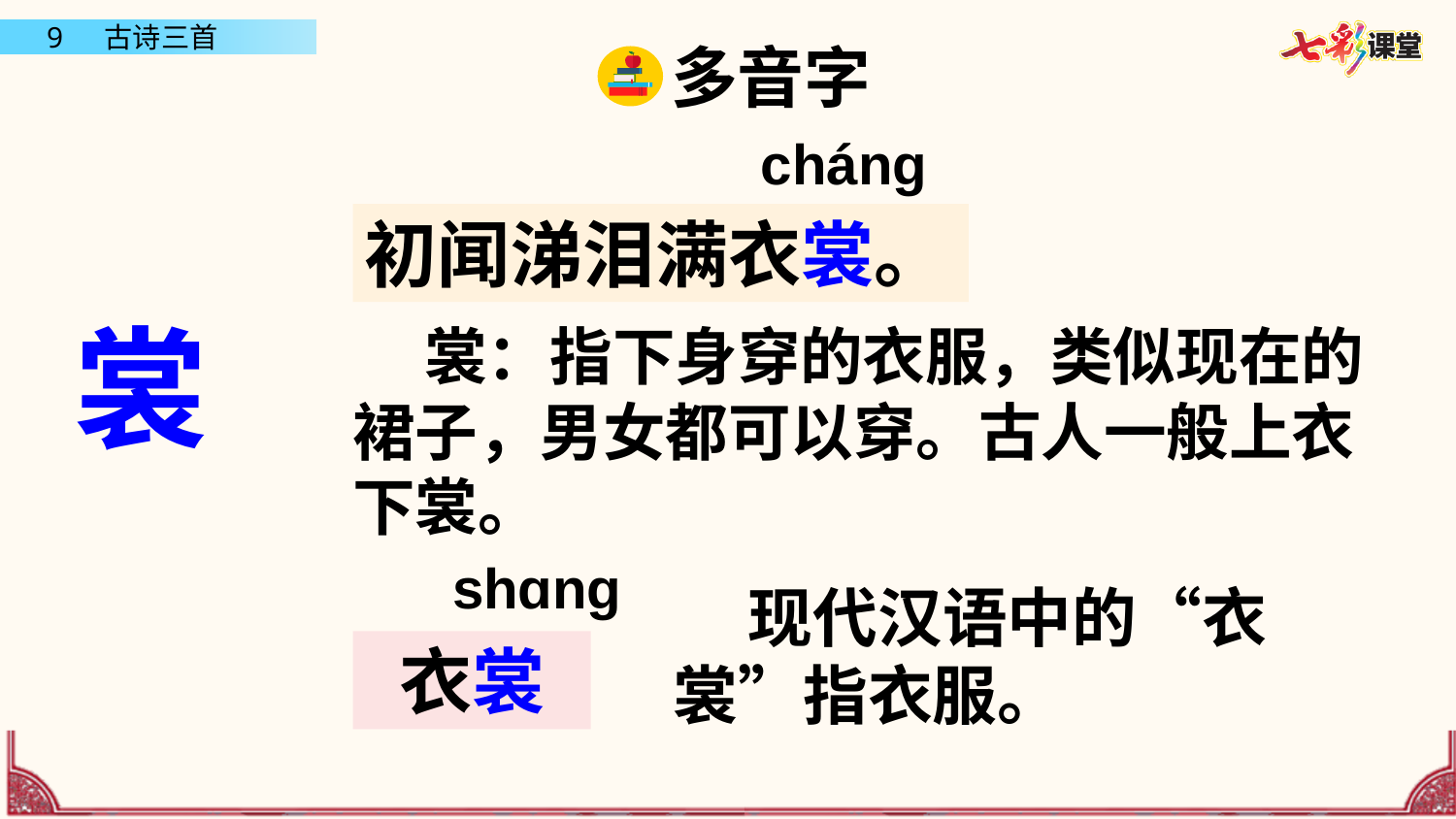

多音字

chánɡ
初闻涕泪满衣裳。
裳
    裳：指下身穿的衣服，类似现在的裙子，男女都可以穿。古人一般上衣下裳。
shɑnɡ
    现代汉语中的“衣裳”指衣服。
衣裳